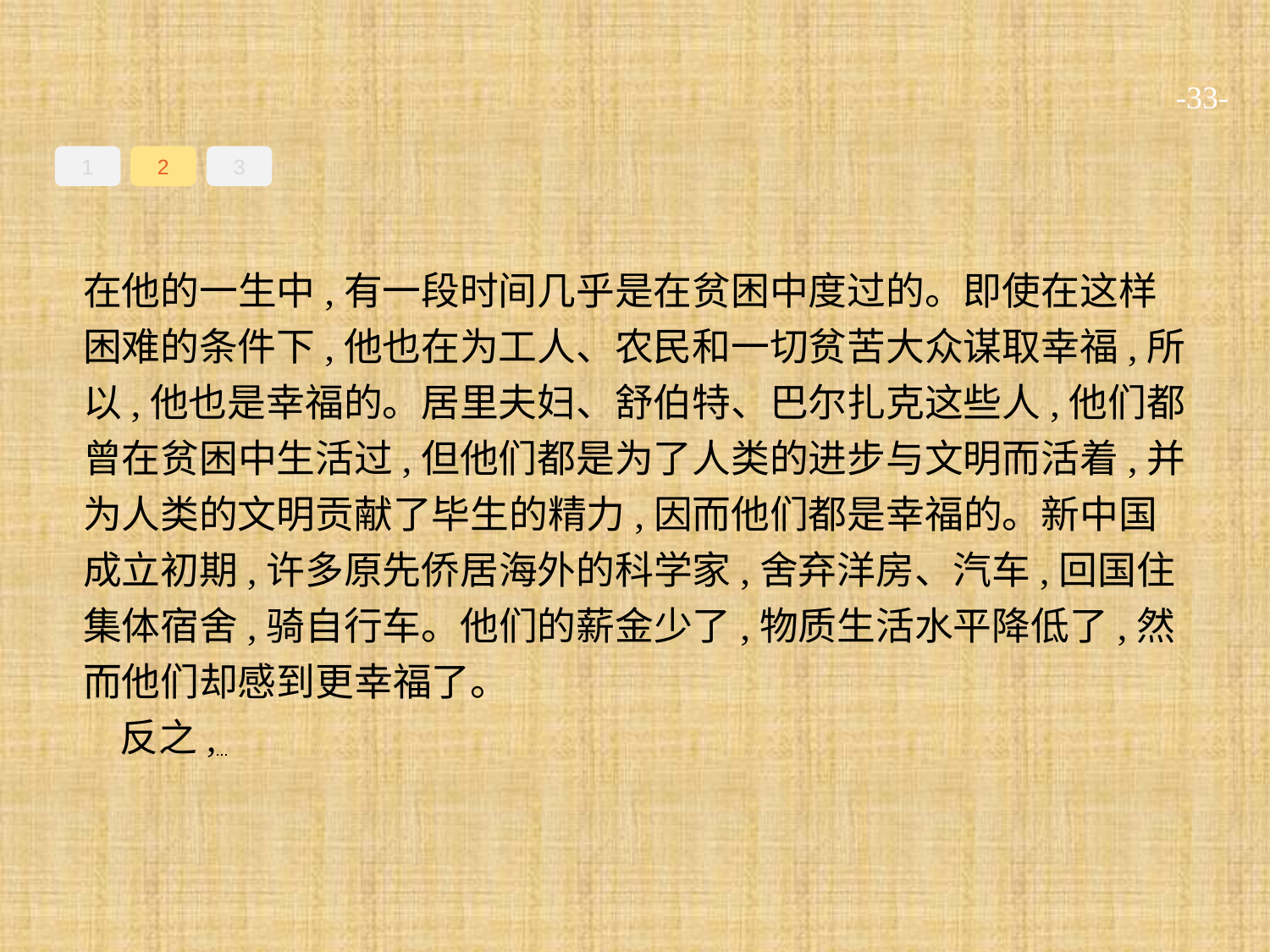

-33-
1
2
3
在他的一生中,有一段时间几乎是在贫困中度过的。即使在这样困难的条件下,他也在为工人、农民和一切贫苦大众谋取幸福,所以,他也是幸福的。居里夫妇、舒伯特、巴尔扎克这些人,他们都曾在贫困中生活过,但他们都是为了人类的进步与文明而活着,并为人类的文明贡献了毕生的精力,因而他们都是幸福的。新中国成立初期,许多原先侨居海外的科学家,舍弃洋房、汽车,回国住集体宿舍,骑自行车。他们的薪金少了,物质生活水平降低了,然而他们却感到更幸福了。
反之,